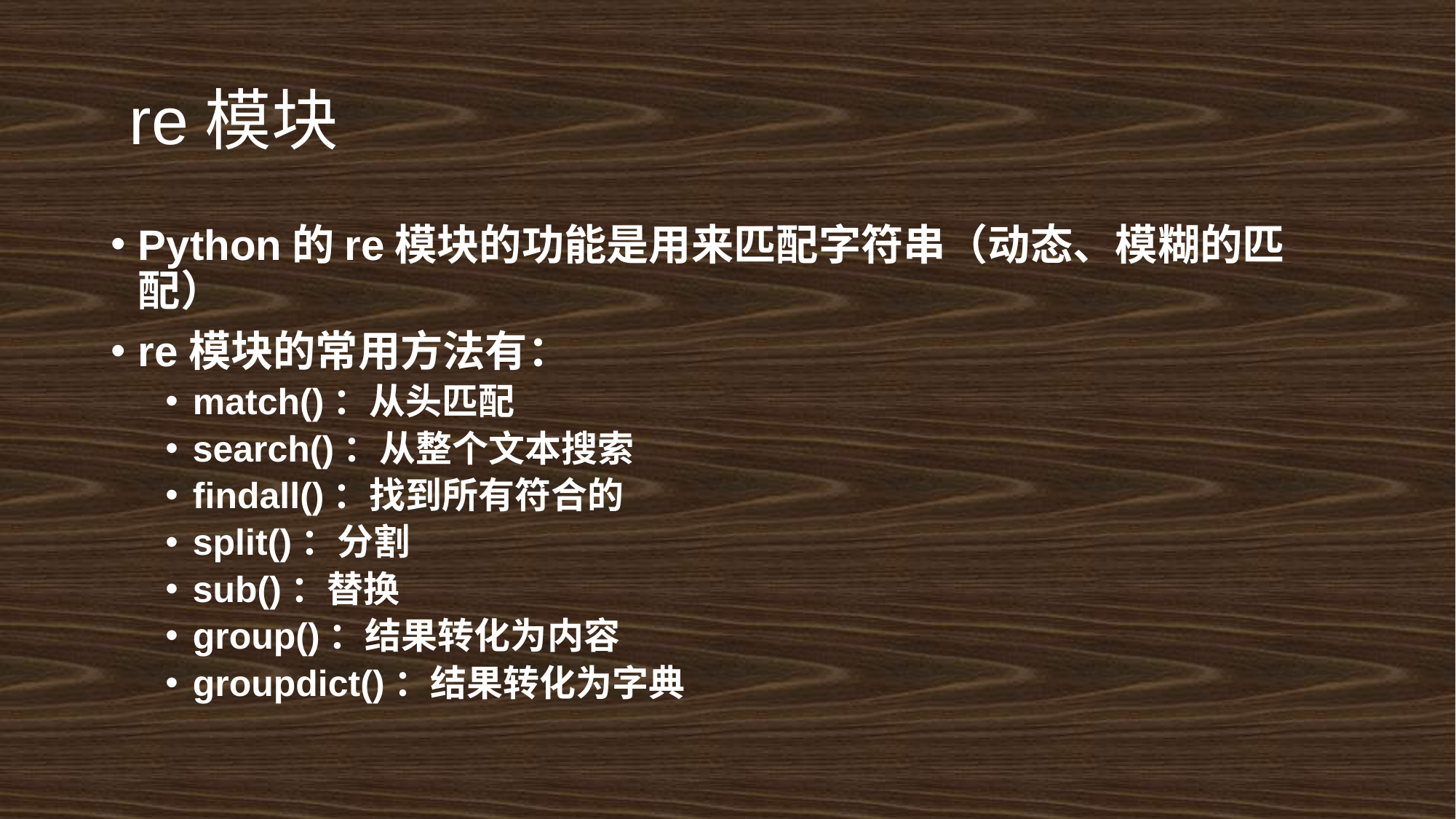

# re模块
Python的re模块的功能是用来匹配字符串（动态、模糊的匹配）
re模块的常用方法有：
match()：从头匹配
search()：从整个文本搜索
findall()：找到所有符合的
split()：分割
sub()：替换
group()：结果转化为内容
groupdict()：结果转化为字典